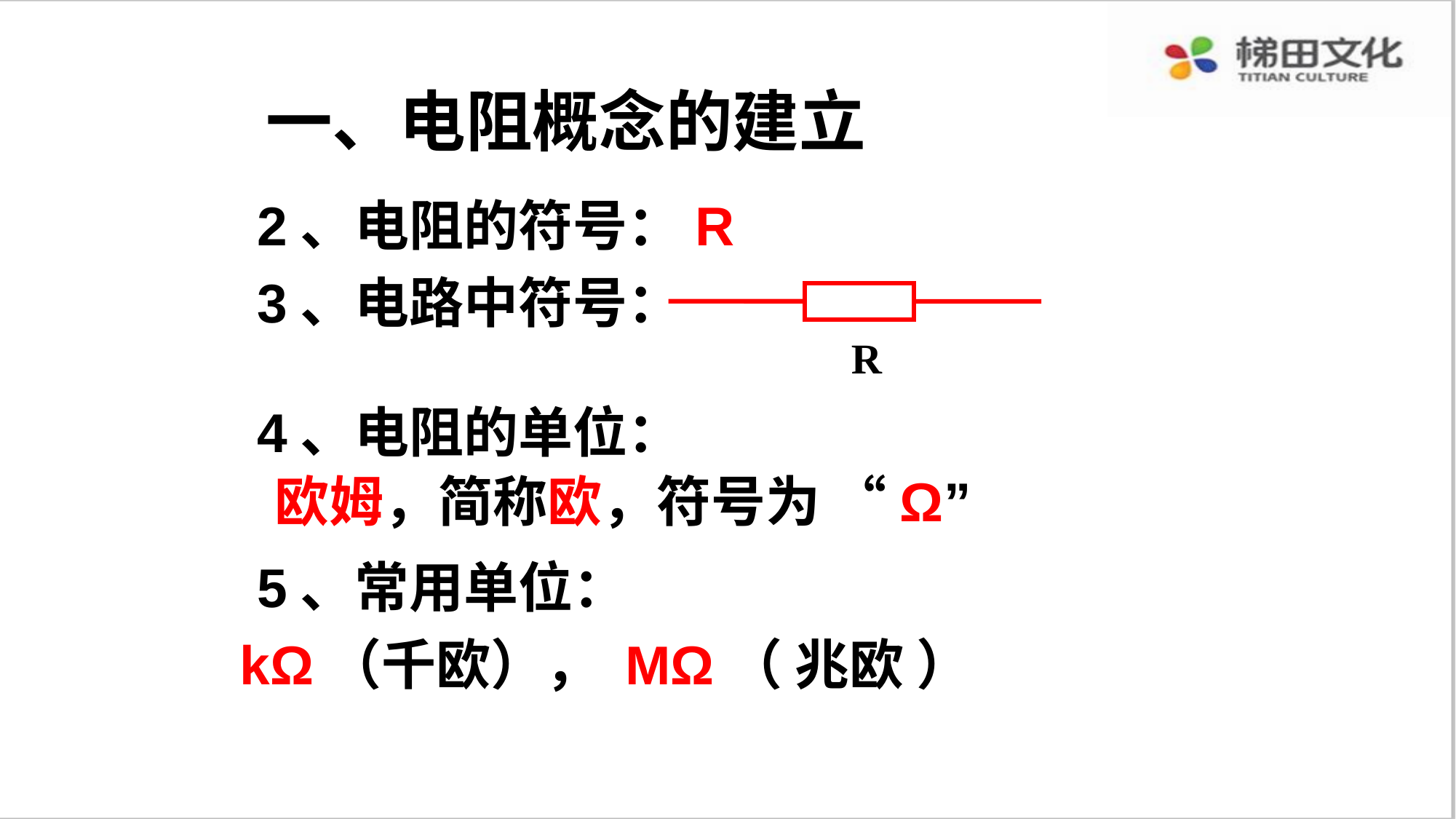

一、电阻概念的建立
2、电阻的符号：R
3、电路中符号：

R
4、电阻的单位：
欧姆，简称欧，符号为 “Ω”
5、常用单位：
kΩ（千欧）， MΩ（ 兆欧 ）